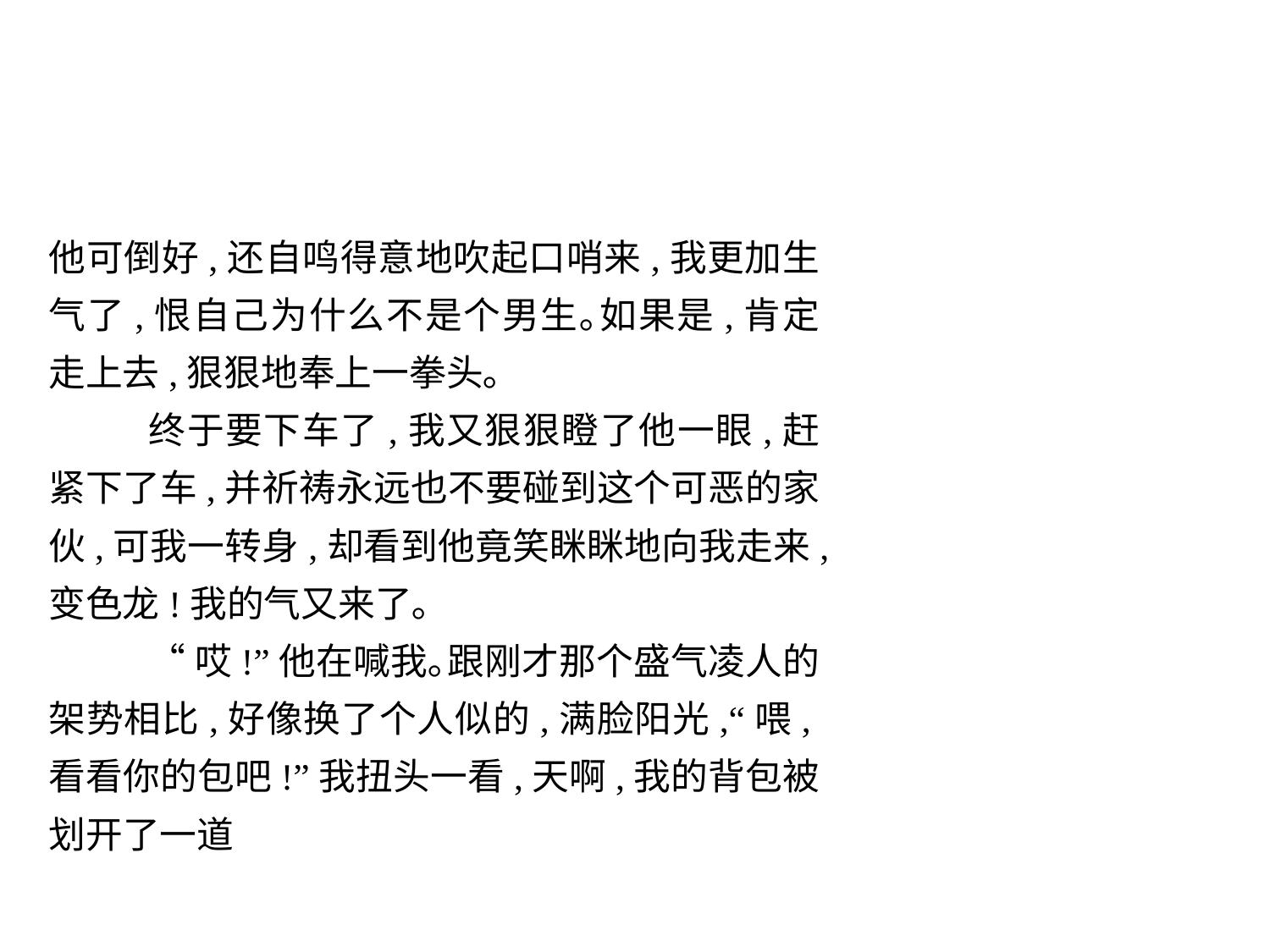

他可倒好,还自鸣得意地吹起口哨来,我更加生气了,恨自己为什么不是个男生｡如果是,肯定走上去,狠狠地奉上一拳头｡
终于要下车了,我又狠狠瞪了他一眼,赶紧下了车,并祈祷永远也不要碰到这个可恶的家伙,可我一转身,却看到他竟笑眯眯地向我走来,变色龙!我的气又来了｡
“哎!”他在喊我｡跟刚才那个盛气凌人的架势相比,好像换了个人似的,满脸阳光,“喂,看看你的包吧!”我扭头一看,天啊,我的背包被划开了一道